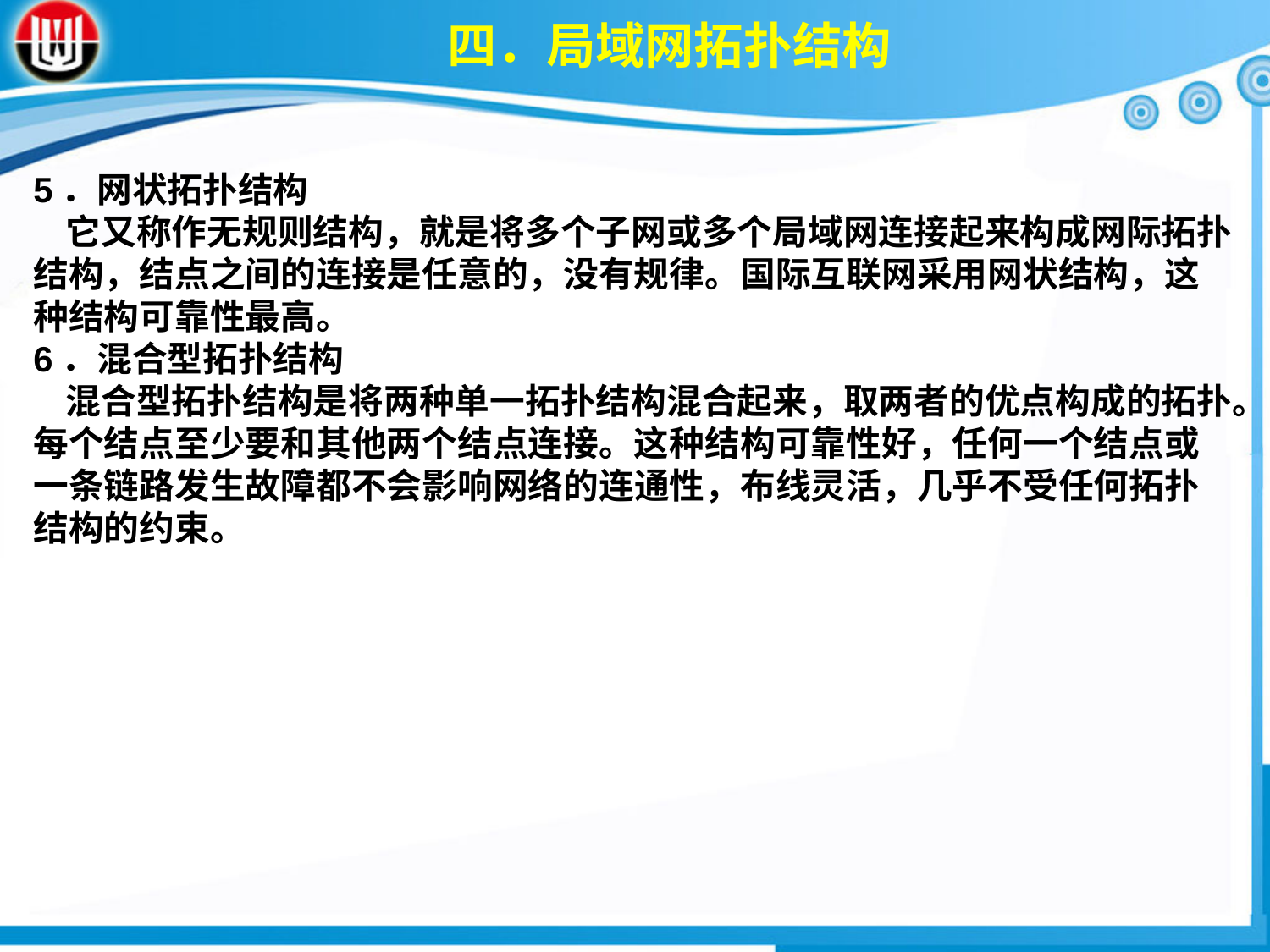

四．局域网拓扑结构
5．网状拓扑结构   它又称作无规则结构，就是将多个子网或多个局域网连接起来构成网际拓扑结构，结点之间的连接是任意的，没有规律。国际互联网采用网状结构，这种结构可靠性最高。6．混合型拓扑结构   混合型拓扑结构是将两种单一拓扑结构混合起来，取两者的优点构成的拓扑。每个结点至少要和其他两个结点连接。这种结构可靠性好，任何一个结点或一条链路发生故障都不会影响网络的连通性，布线灵活，几乎不受任何拓扑结构的约束。